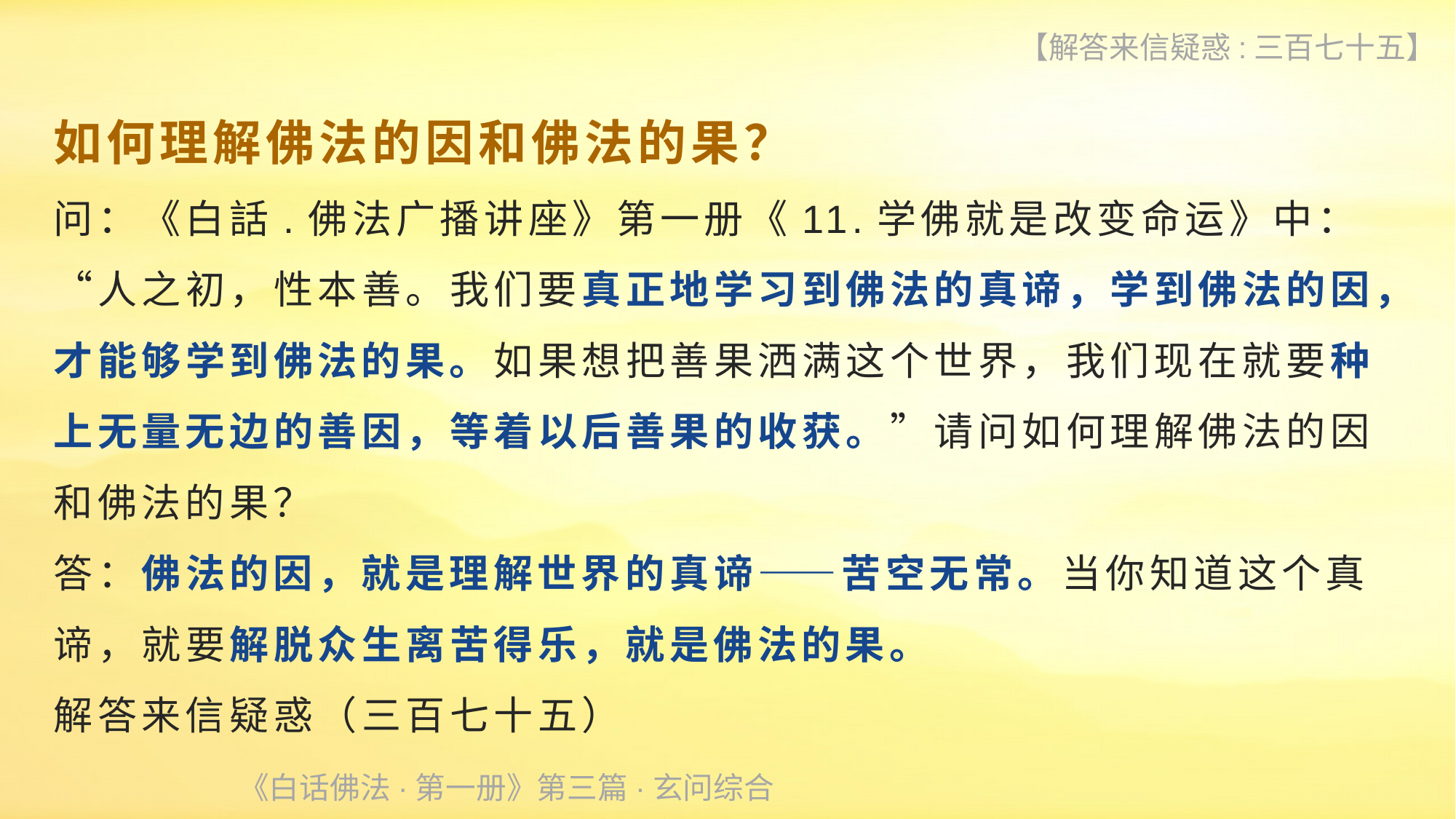

【解答来信疑惑:三百七十五】
如何理解佛法的因和佛法的果？
问：《白話.佛法广播讲座》第一册《11.学佛就是改变命运》中：“人之初，性本善。我们要真正地学习到佛法的真谛，学到佛法的因，才能够学到佛法的果。如果想把善果洒满这个世界，我们现在就要种上无量无边的善因，等着以后善果的收获。”请问如何理解佛法的因和佛法的果？
答：佛法的因，就是理解世界的真谛——苦空无常。当你知道这个真谛，就要解脱众生离苦得乐，就是佛法的果。
解答来信疑惑（三百七十五）
                               《白话佛法·第一册》第三篇·玄问综合